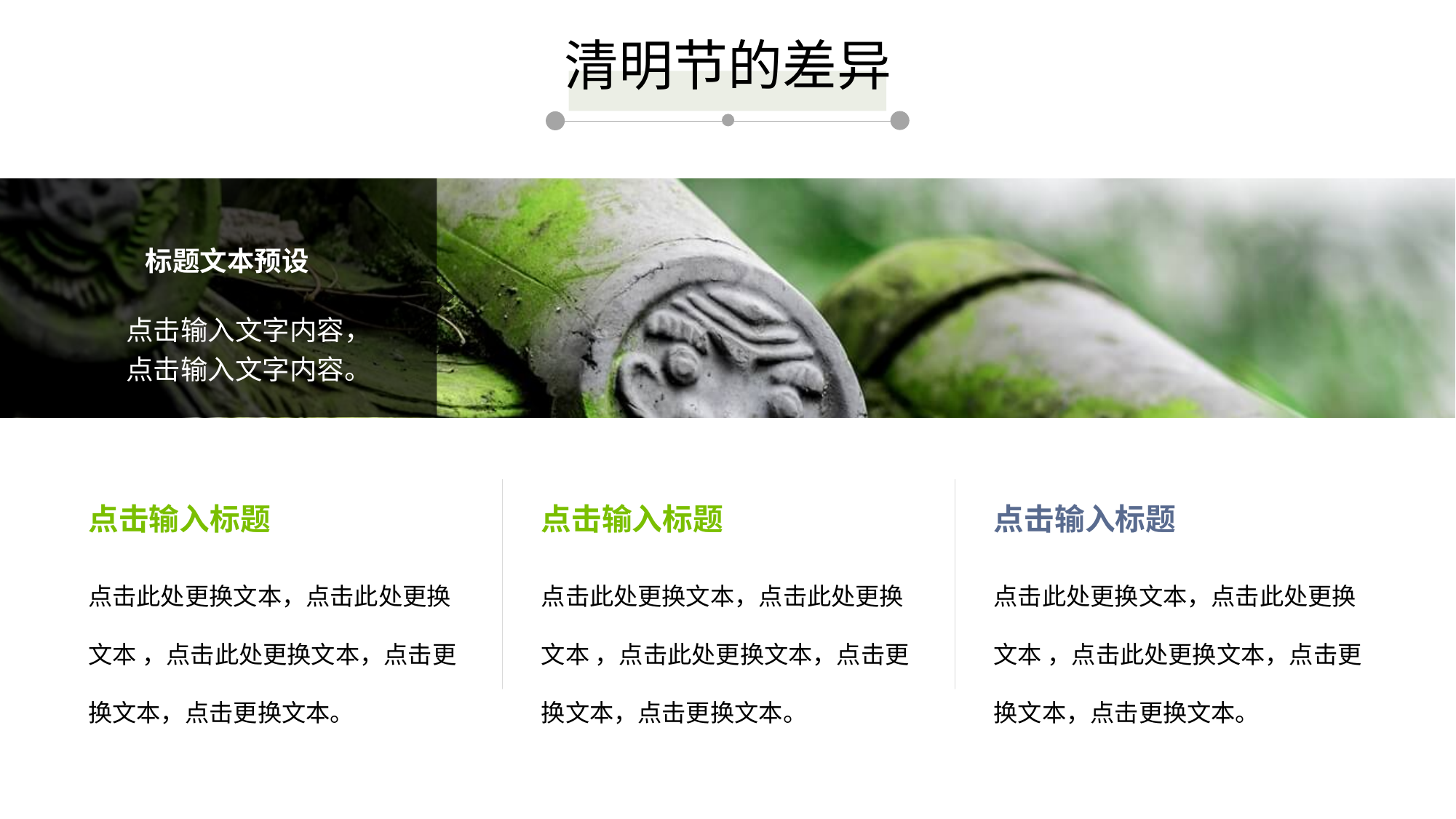

清明节的差异

标题文本预设
点击输入文字内容，点击输入文字内容。
点击输入标题
点击此处更换文本，点击此处更换文本 ，点击此处更换文本，点击更换文本，点击更换文本。
点击输入标题
点击此处更换文本，点击此处更换文本 ，点击此处更换文本，点击更换文本，点击更换文本。
点击输入标题
点击此处更换文本，点击此处更换文本 ，点击此处更换文本，点击更换文本，点击更换文本。